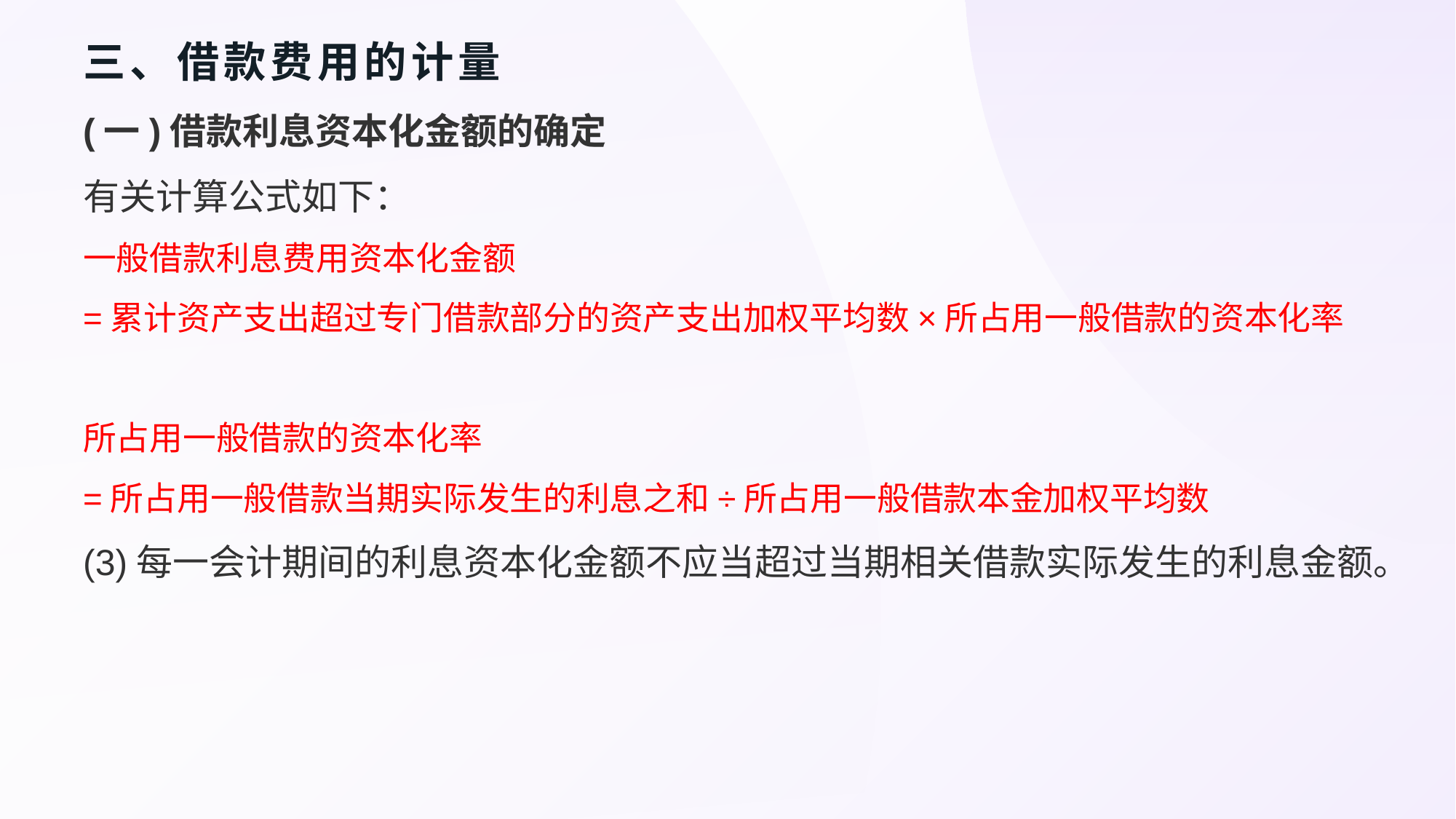

# 三、借款费用的计量
(一)借款利息资本化金额的确定
有关计算公式如下：
一般借款利息费用资本化金额
=累计资产支出超过专门借款部分的资产支出加权平均数×所占用一般借款的资本化率

所占用一般借款的资本化率
=所占用一般借款当期实际发生的利息之和÷所占用一般借款本金加权平均数
(3)每一会计期间的利息资本化金额不应当超过当期相关借款实际发生的利息金额。